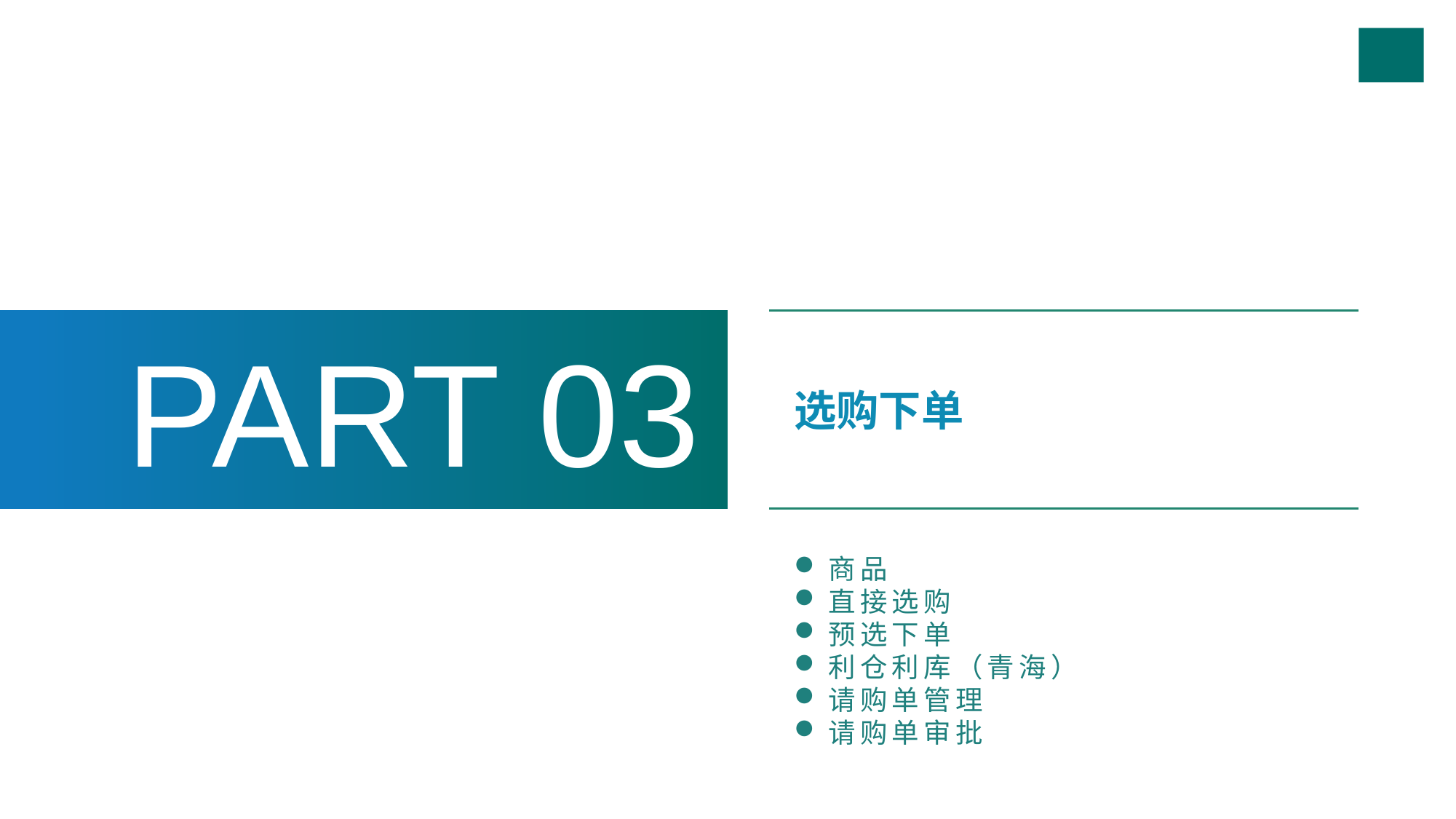

PART 03
选购下单
商品
直接选购
预选下单
利仓利库（青海）
请购单管理
请购单审批

15